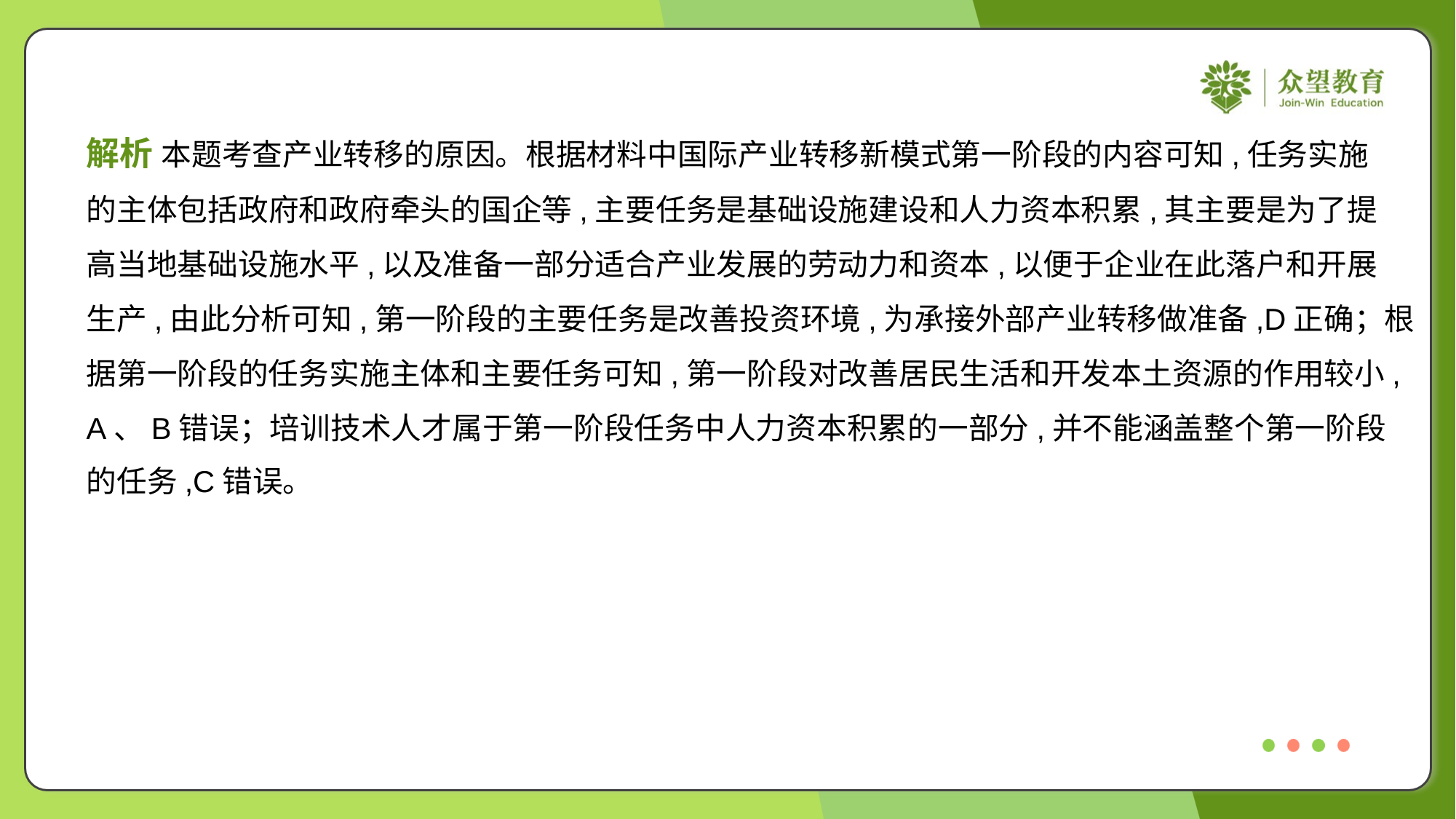

解析 本题考查产业转移的原因。根据材料中国际产业转移新模式第一阶段的内容可知,任务实施
的主体包括政府和政府牵头的国企等,主要任务是基础设施建设和人力资本积累,其主要是为了提
高当地基础设施水平,以及准备一部分适合产业发展的劳动力和资本,以便于企业在此落户和开展
生产,由此分析可知,第一阶段的主要任务是改善投资环境,为承接外部产业转移做准备,D正确；根
据第一阶段的任务实施主体和主要任务可知,第一阶段对改善居民生活和开发本土资源的作用较小,
A、B错误；培训技术人才属于第一阶段任务中人力资本积累的一部分,并不能涵盖整个第一阶段
的任务,C错误。